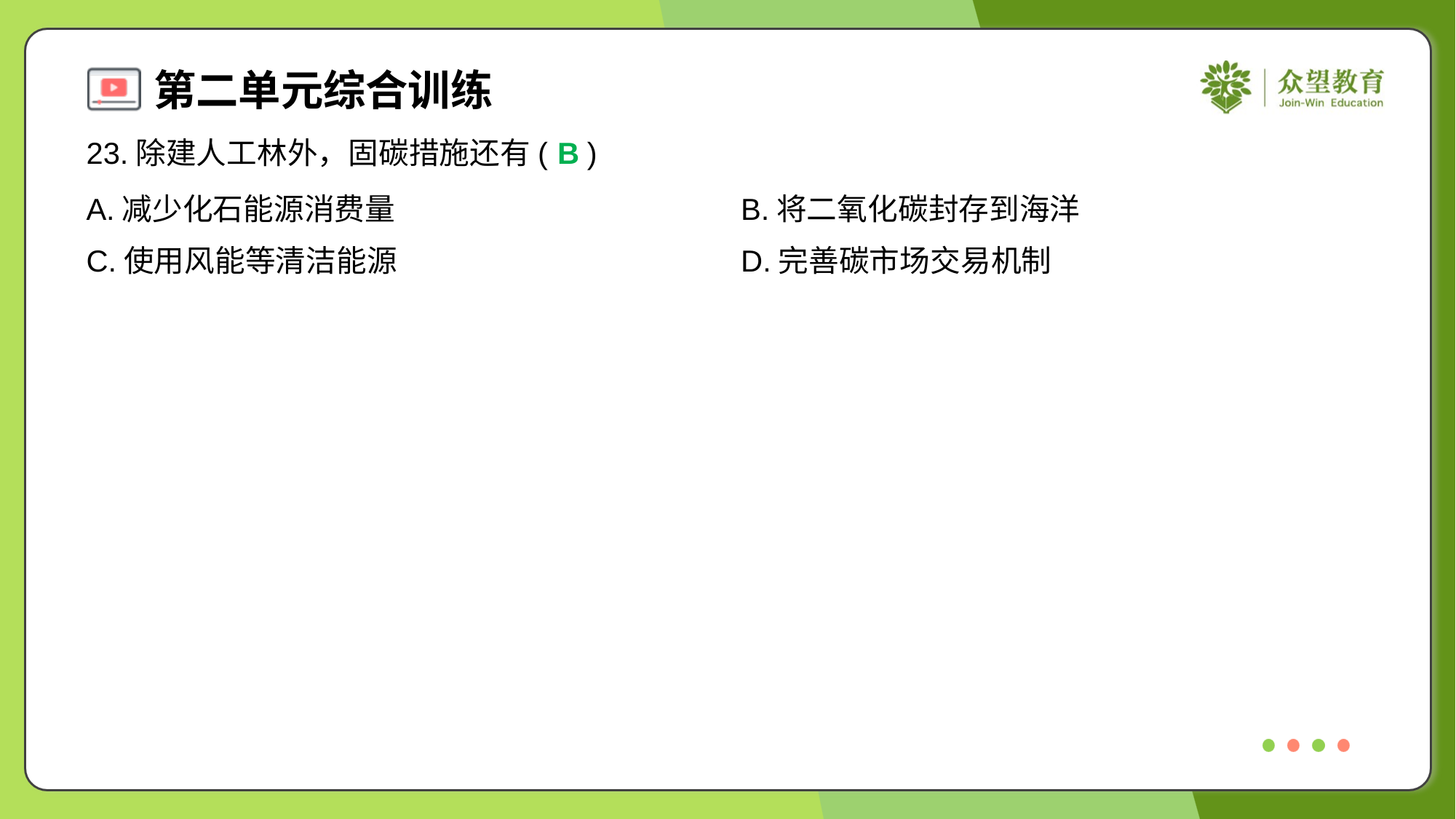

23.除建人工林外，固碳措施还有(     )
B
A.减少化石能源消费量	B.将二氧化碳封存到海洋
C.使用风能等清洁能源	D.完善碳市场交易机制